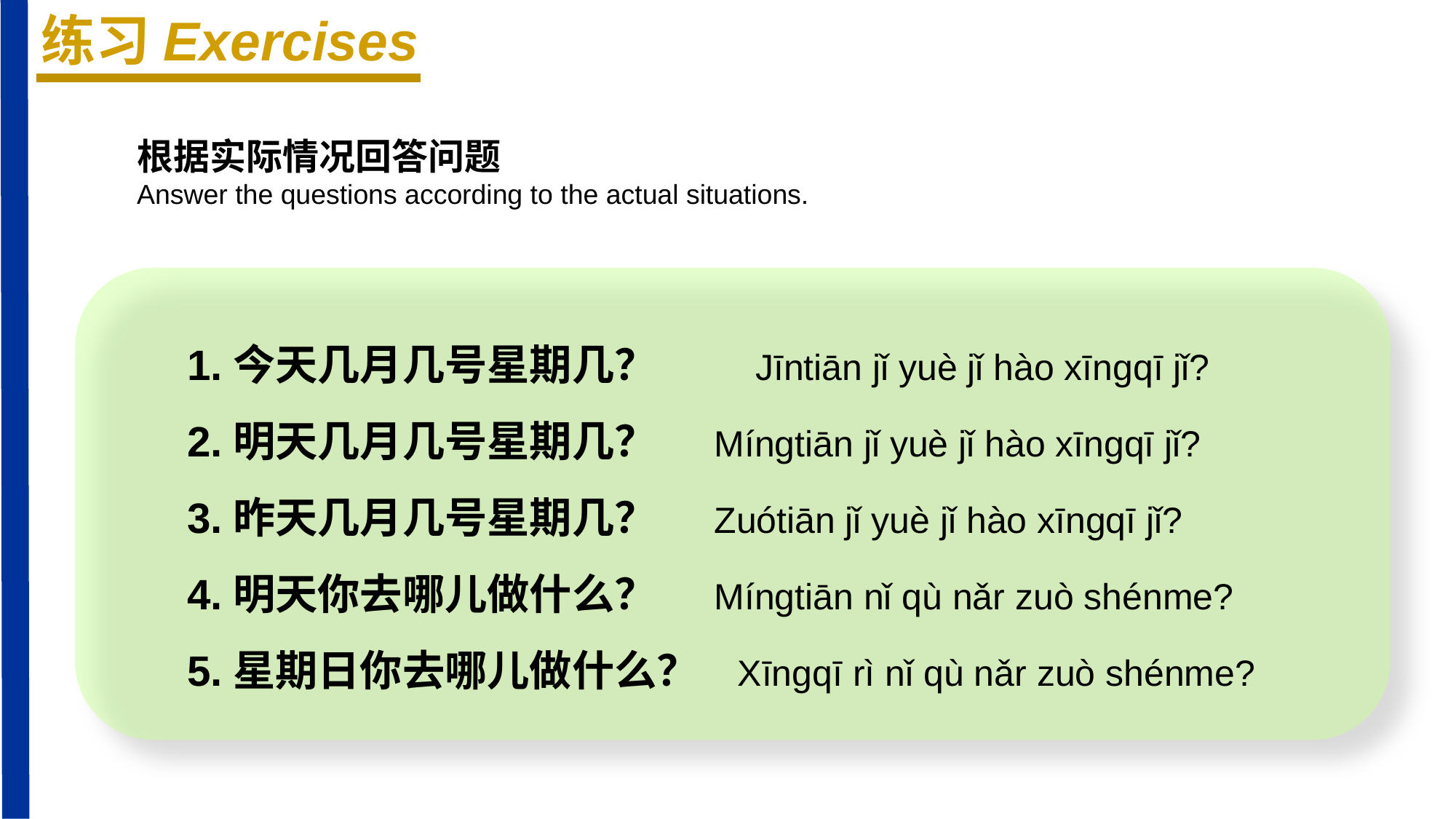

练习Exercises
根据实际情况回答问题
Answer the questions according to the actual situations.

1.今天几月几号星期几？           Jīntiān jǐ yuè jǐ hào xīnɡqī jǐ?
2.明天几月几号星期几？     Mínɡtiān jǐ yuè jǐ hào xīnɡqī jǐ?
3.昨天几月几号星期几？     Zuótiān jǐ yuè jǐ hào xīnɡqī jǐ?
4.明天你去哪儿做什么？     Mínɡtiān nǐ qù nǎr zuò shénme?
5.星期日你去哪儿做什么？   Xīnɡqī rì nǐ qù nǎr zuò shénme?